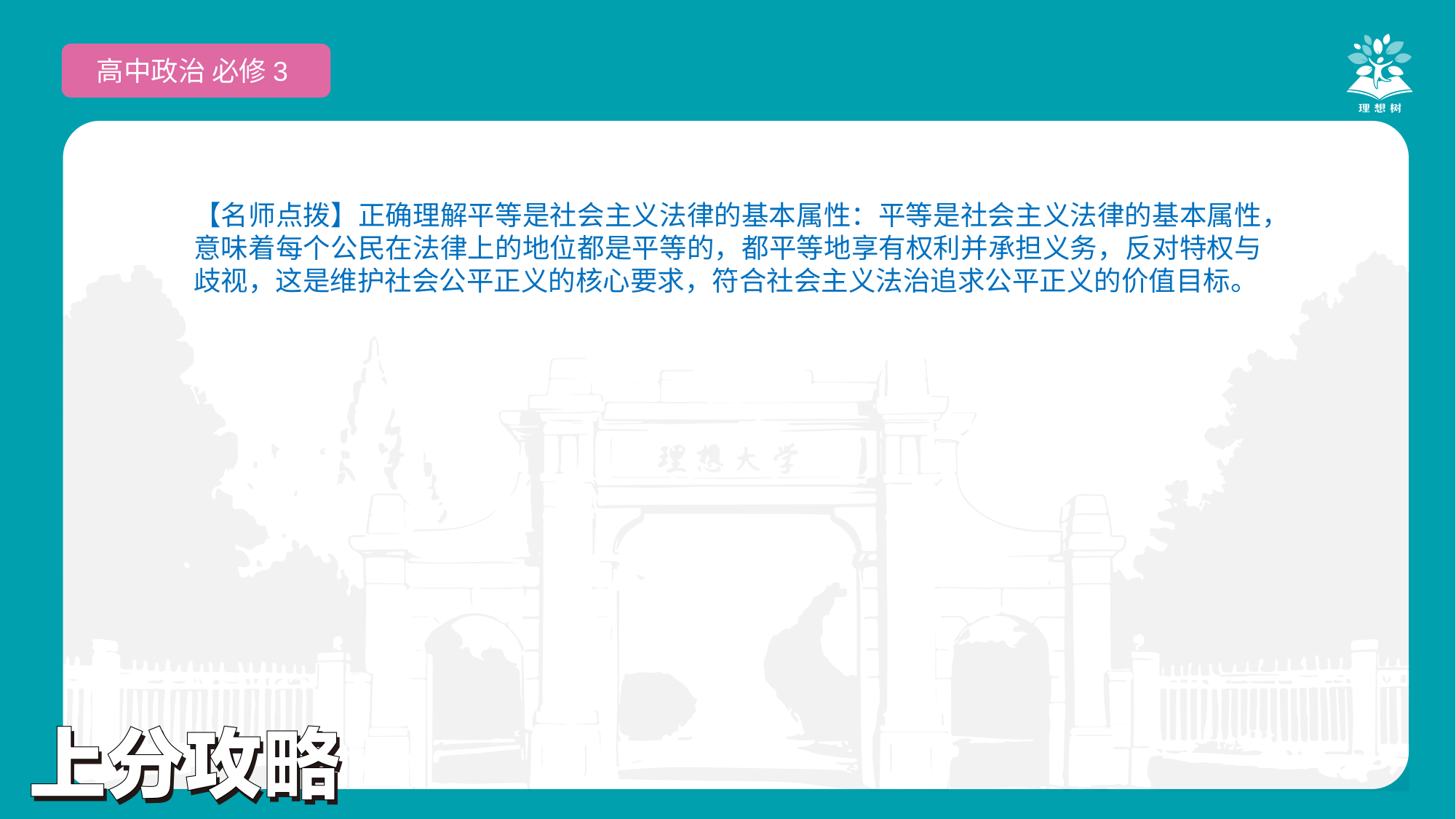

高中政治 必修3
【名师点拨】正确理解平等是社会主义法律的基本属性：平等是社会主义法律的基本属性，意味着每个公民在法律上的地位都是平等的，都平等地享有权利并承担义务，反对特权与歧视，这是维护社会公平正义的核心要求，符合社会主义法治追求公平正义的价值目标。